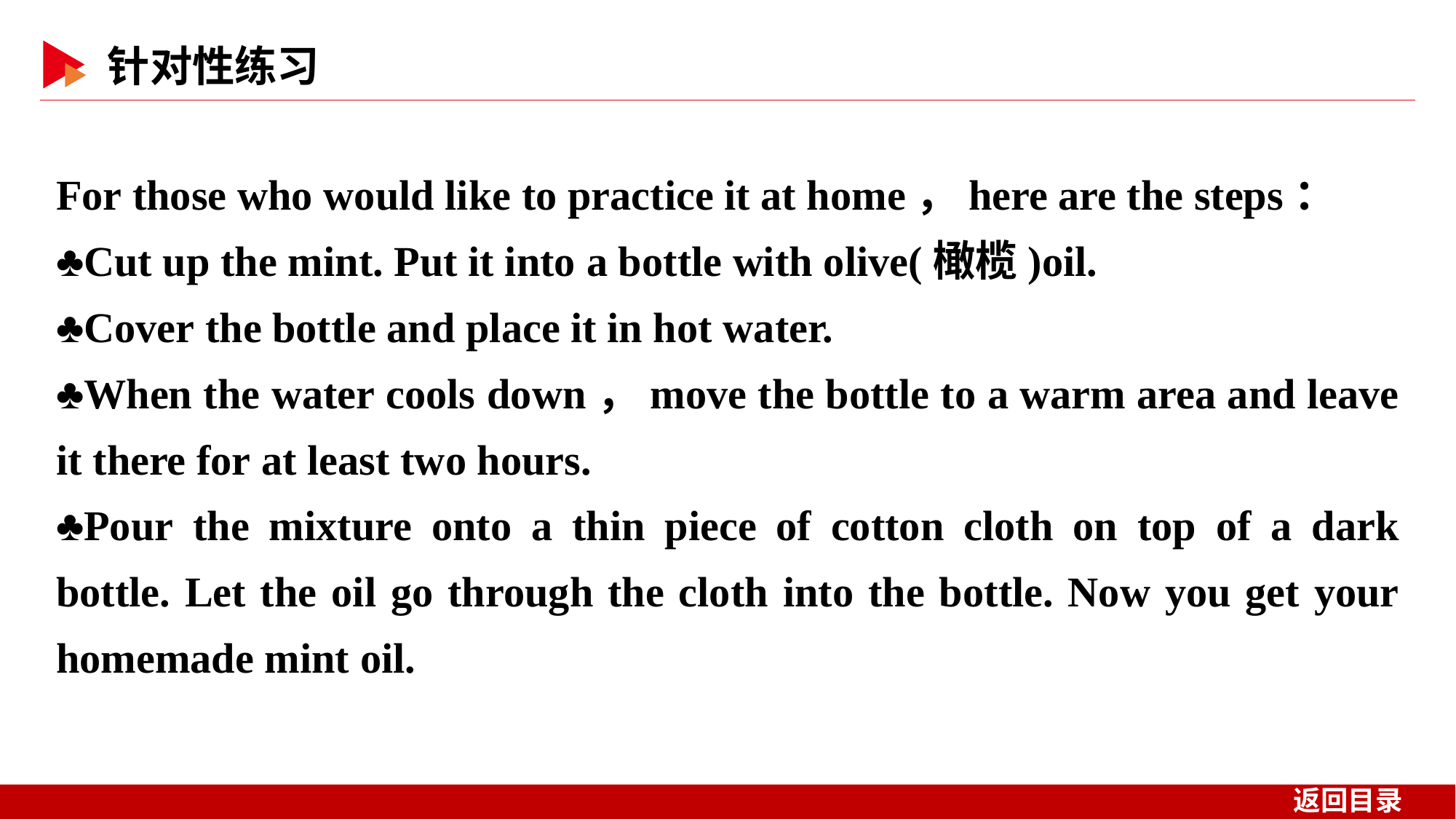

For those who would like to practice it at home，here are the steps：
♣Cut up the mint. Put it into a bottle with olive(橄榄)oil.
♣Cover the bottle and place it in hot water.
♣When the water cools down，move the bottle to a warm area and leave it there for at least two hours.
♣Pour the mixture onto a thin piece of cotton cloth on top of a dark bottle. Let the oil go through the cloth into the bottle. Now you get your homemade mint oil.